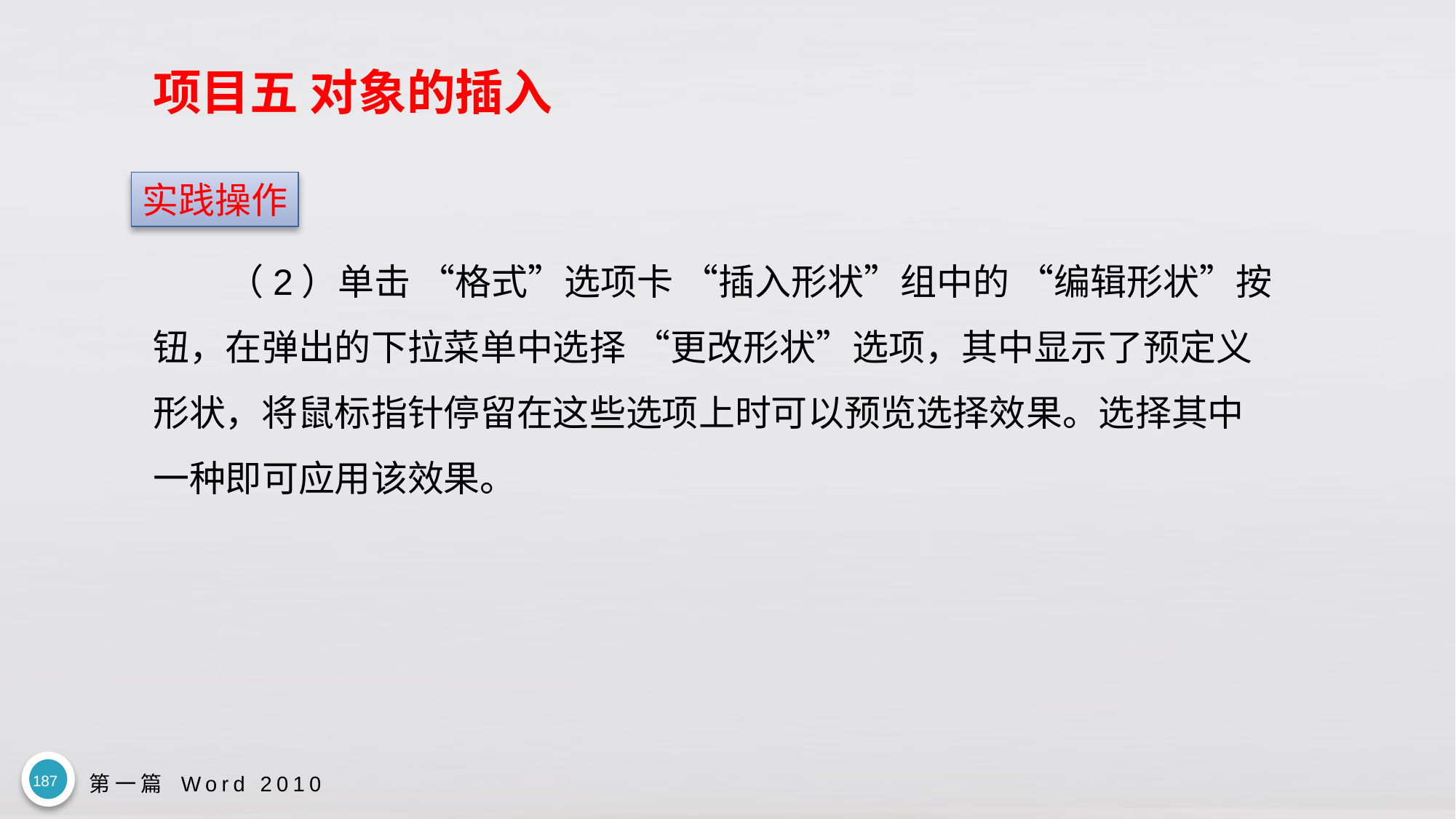

# 项目五 对象的插入
实践操作
（2）单击 “格式”选项卡 “插入形状”组中的 “编辑形状”按钮，在弹出的下拉菜单中选择 “更改形状”选项，其中显示了预定义形状，将鼠标指针停留在这些选项上时可以预览选择效果。选择其中一种即可应用该效果。
187